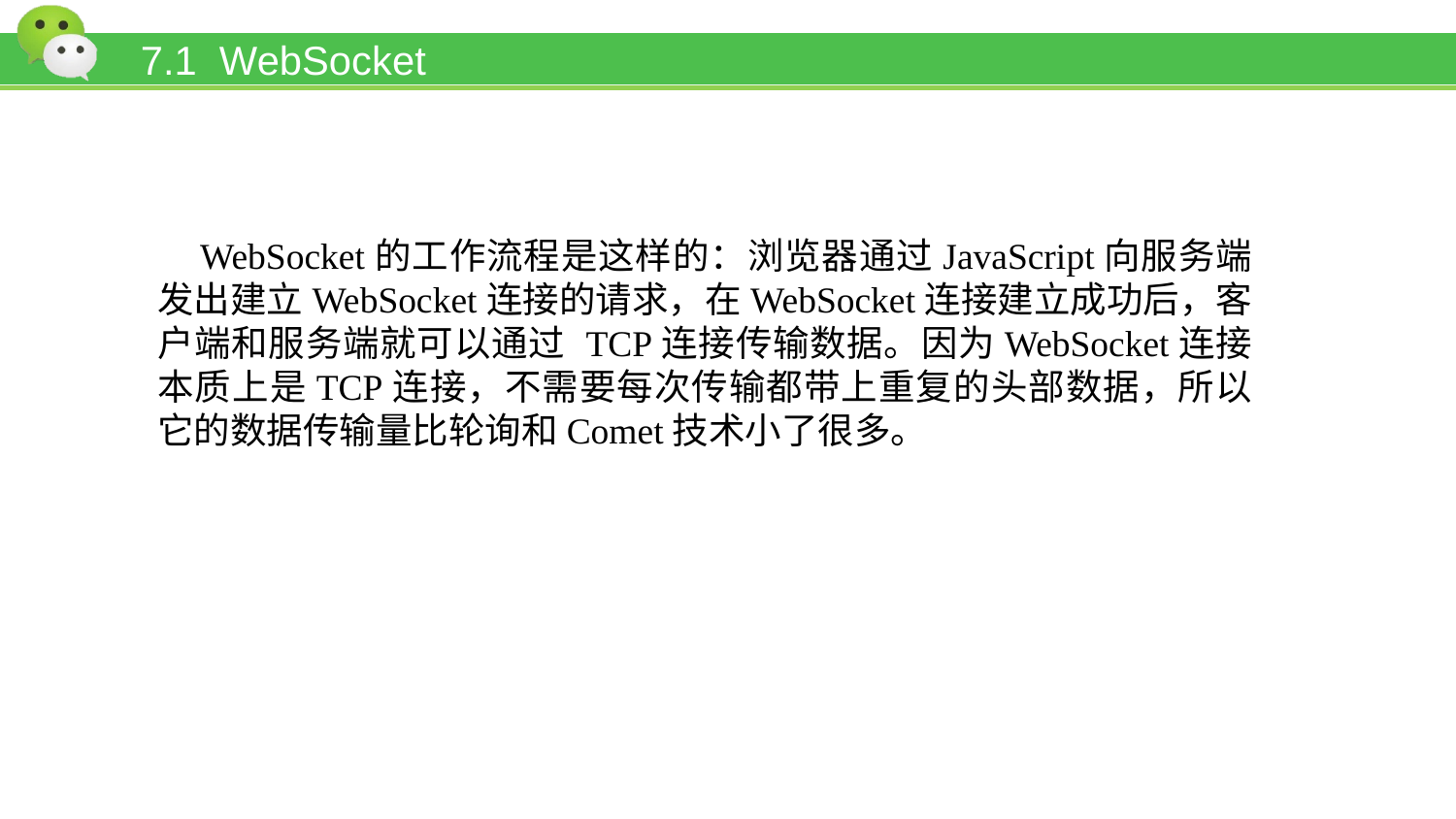

# 7.1  WebSocket
WebSocket的工作流程是这样的：浏览器通过JavaScript向服务端发出建立WebSocket连接的请求，在WebSocket连接建立成功后，客户端和服务端就可以通过 TCP连接传输数据。因为WebSocket连接本质上是TCP连接，不需要每次传输都带上重复的头部数据，所以它的数据传输量比轮询和Comet技术小了很多。